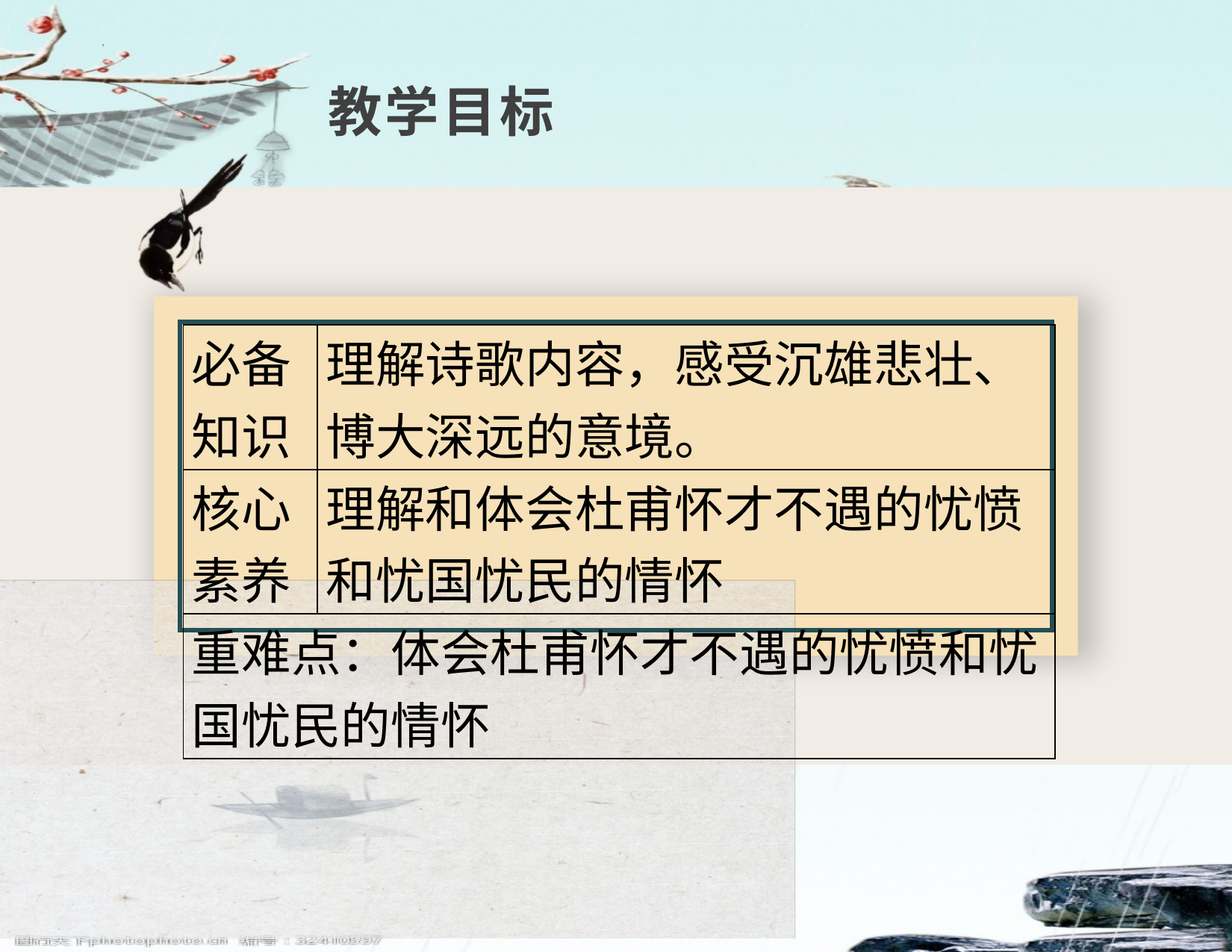

# 教学目标
| 必备知识 | 理解诗歌内容，感受沉雄悲壮、博大深远的意境。 |
| --- | --- |
| 核心素养 | 理解和体会杜甫怀才不遇的忧愤和忧国忧民的情怀 |
| 重难点：体会杜甫怀才不遇的忧愤和忧国忧民的情怀 |  |